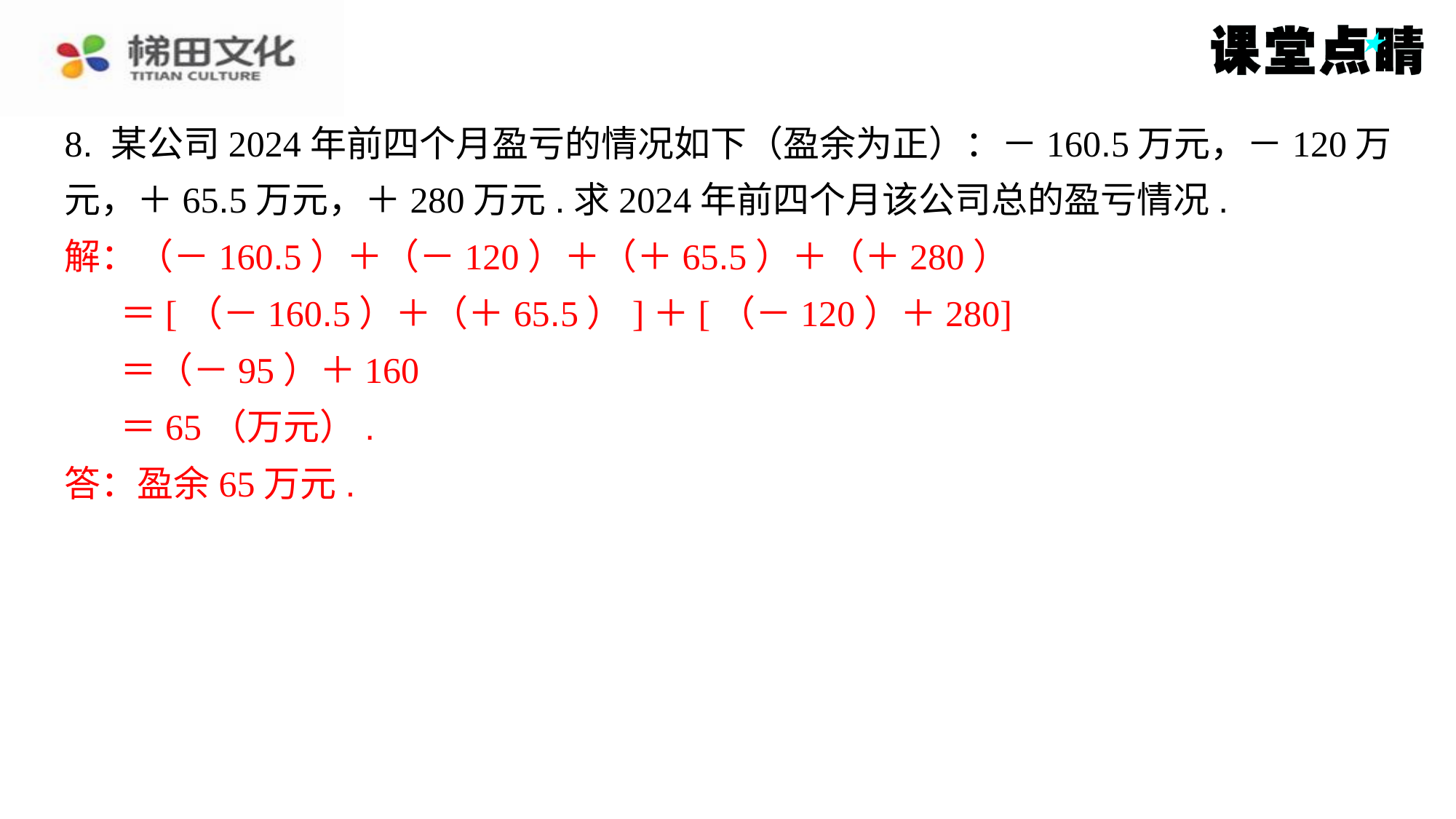

8. 某公司2024年前四个月盈亏的情况如下（盈余为正）：－160.5万元，－120万
元，＋65.5万元，＋280万元.求2024年前四个月该公司总的盈亏情况.
解：（－160.5）＋（－120）＋（＋65.5）＋（＋280）
＝[（－160.5）＋（＋65.5）]＋[（－120）＋280]
＝（－95）＋160
＝65（万元）.
答：盈余65万元.
解：（－160.5）＋（－120）＋（＋65.5）＋（＋280）
＝[（－160.5）＋（＋65.5）]＋[（－120）＋280]
＝（－95）＋160
＝65（万元）.
答：盈余65万元.